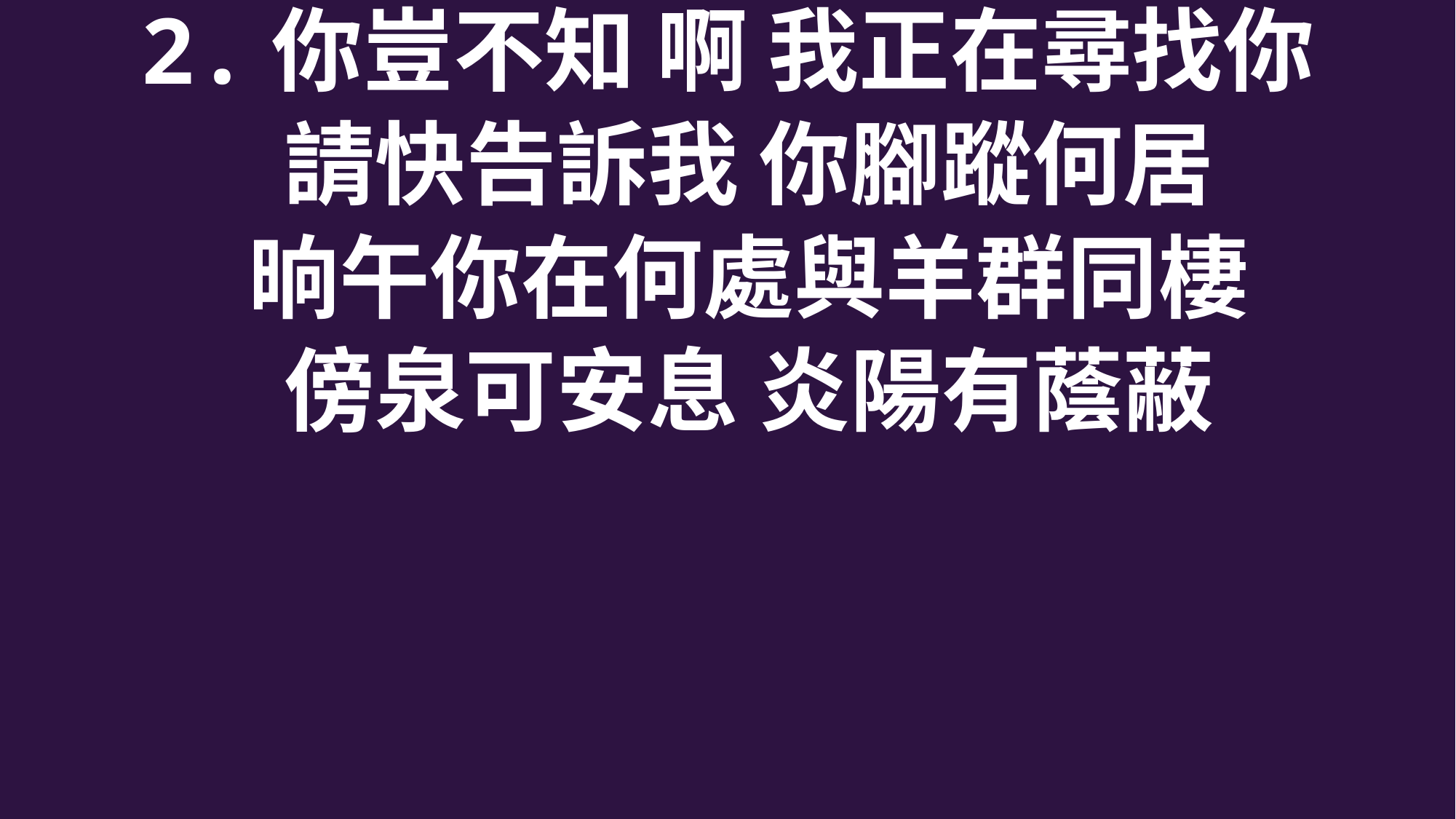

2.你豈不知 啊 我正在尋找你
 請快告訴我 你腳蹤何居
 晌午你在何處與羊群同棲
 傍泉可安息 炎陽有蔭蔽